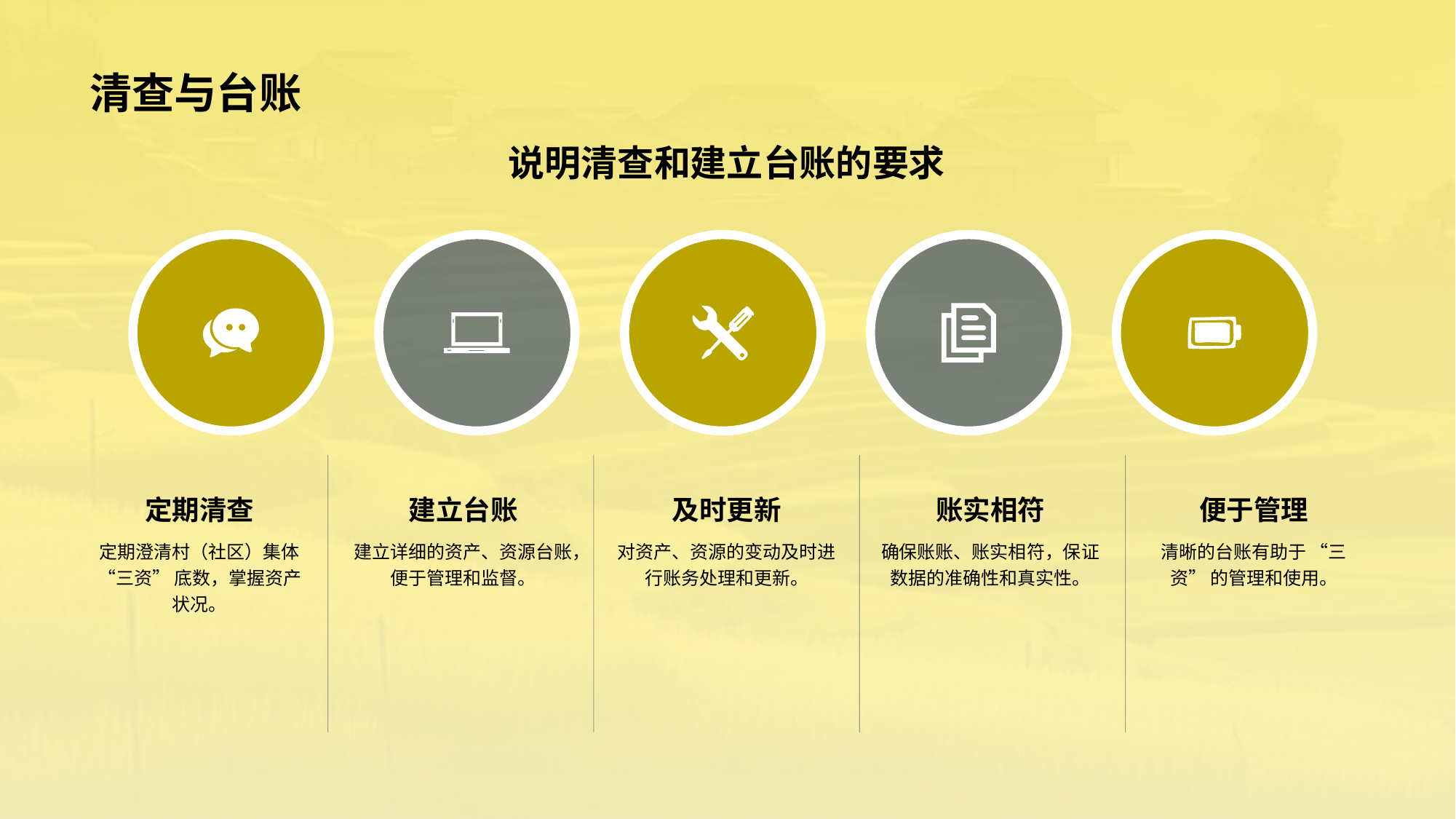

# 清查与台账
说明清查和建立台账的要求

定期清查
定期澄清村（社区）集体 “三资” 底数，掌握资产状况。

建立台账
建立详细的资产、资源台账，便于管理和监督。

及时更新
对资产、资源的变动及时进行账务处理和更新。

账实相符
确保账账、账实相符，保证数据的准确性和真实性。

便于管理
清晰的台账有助于 “三资” 的管理和使用。